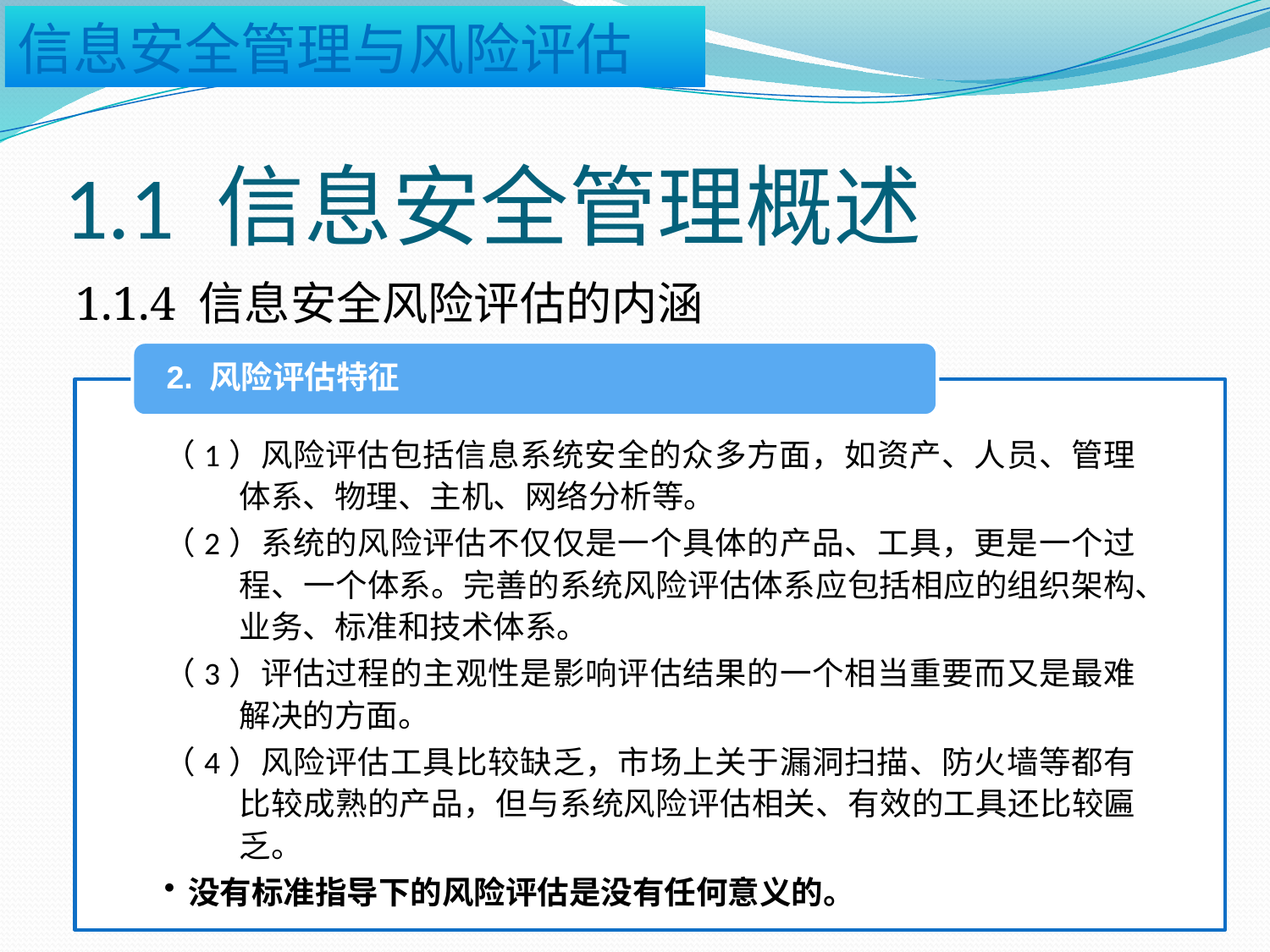

# 1.1 信息安全管理概述
1.1.4 信息安全风险评估的内涵
2. 风险评估特征
（1）风险评估包括信息系统安全的众多方面，如资产、人员、管理体系、物理、主机、网络分析等。
（2）系统的风险评估不仅仅是一个具体的产品、工具，更是一个过程、一个体系。完善的系统风险评估体系应包括相应的组织架构、业务、标准和技术体系。
（3）评估过程的主观性是影响评估结果的一个相当重要而又是最难解决的方面。
（4）风险评估工具比较缺乏，市场上关于漏洞扫描、防火墙等都有比较成熟的产品，但与系统风险评估相关、有效的工具还比较匾乏。
没有标准指导下的风险评估是没有任何意义的。